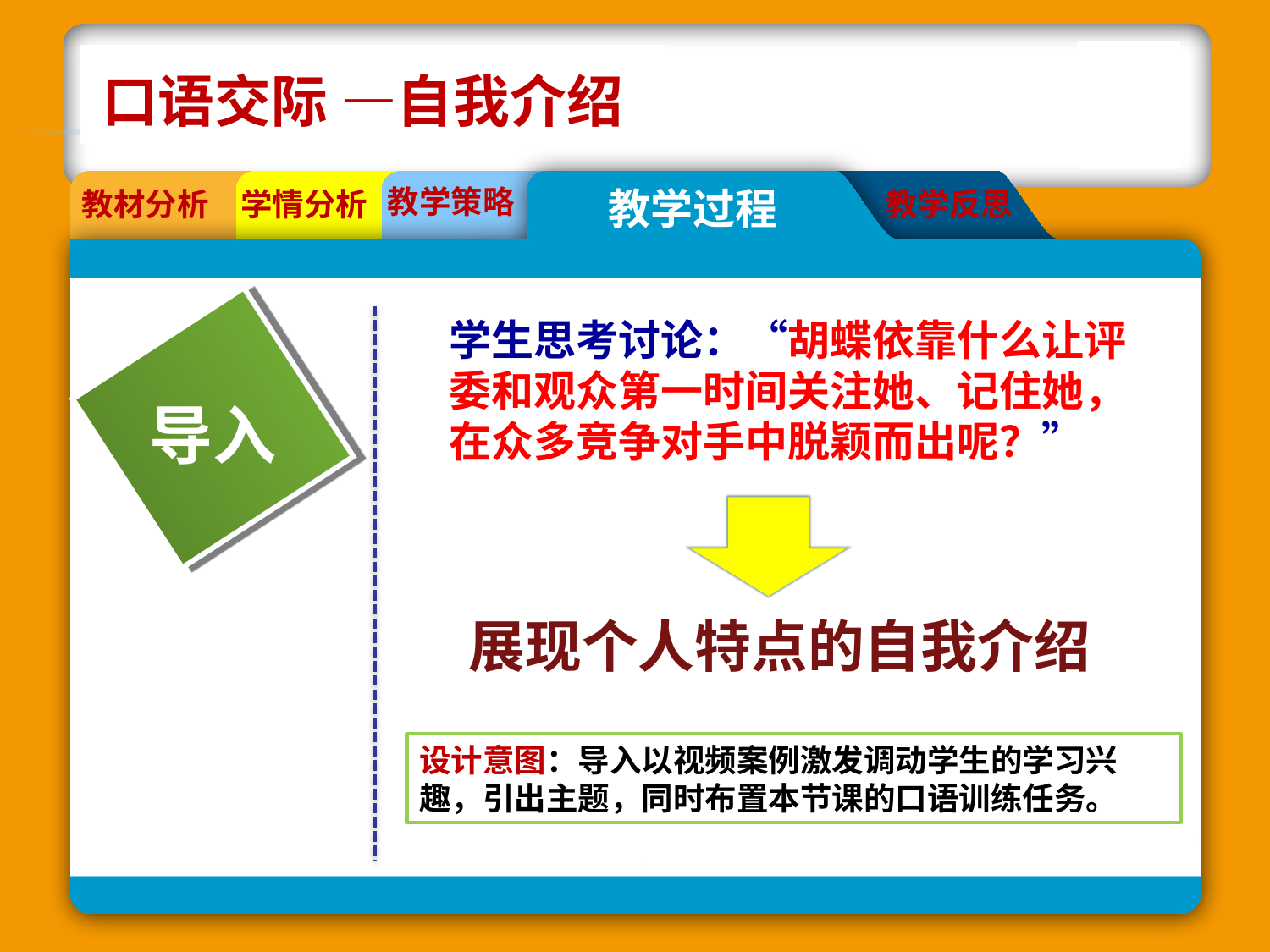

口语交际 —自我介绍
教学策略
教学过程
教材分析
学情分析
教学反思
学生思考讨论：“胡蝶依靠什么让评委和观众第一时间关注她、记住她，在众多竞争对手中脱颖而出呢？”

导入

展现个人特点的自我介绍
设计意图：导入以视频案例激发调动学生的学习兴趣，引出主题，同时布置本节课的口语训练任务。